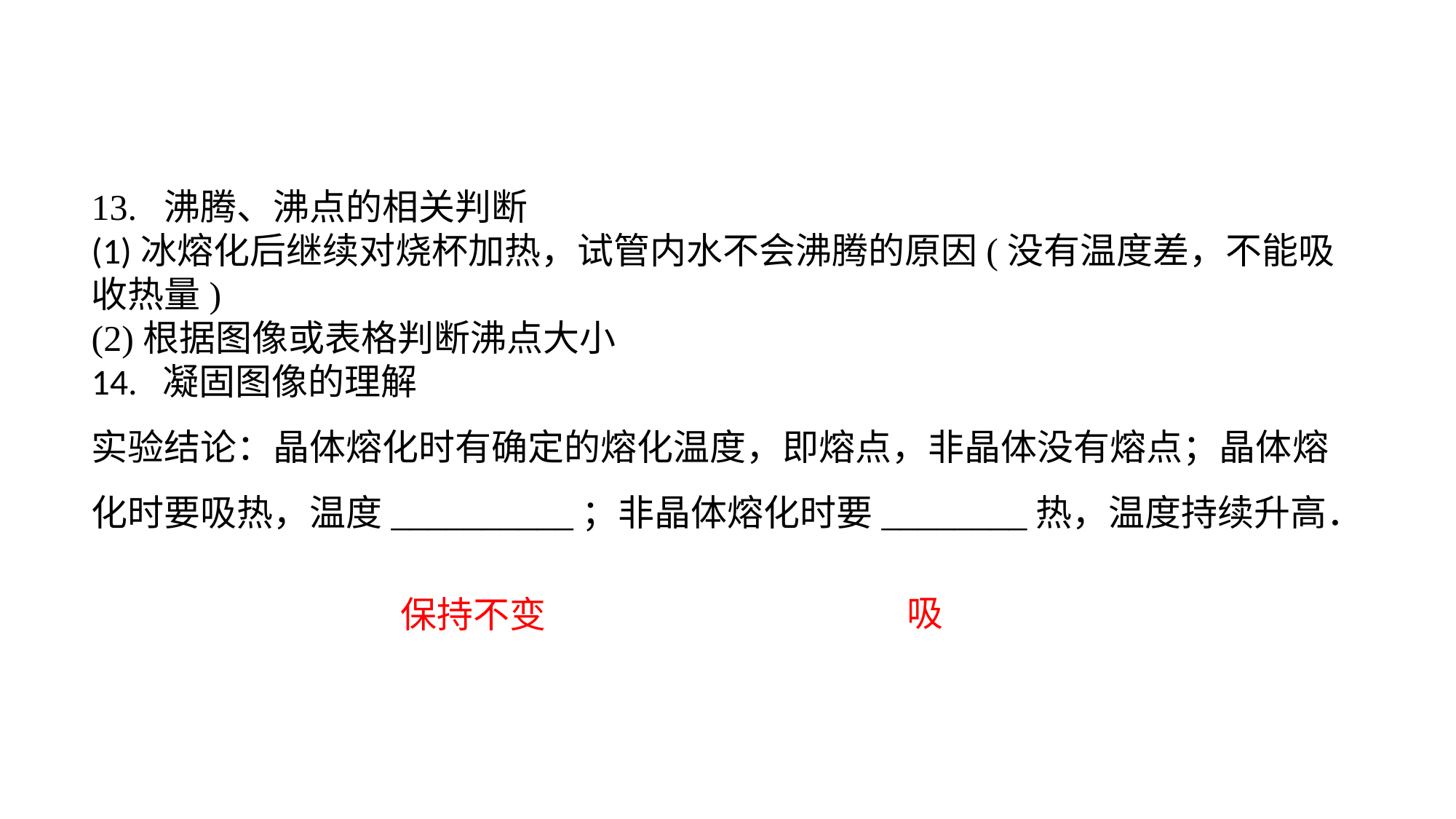

13.  沸腾、沸点的相关判断(1)冰熔化后继续对烧杯加热，试管内水不会沸腾的原因(没有温度差，不能吸收热量)(2)根据图像或表格判断沸点大小14.  凝固图像的理解实验结论：晶体熔化时有确定的熔化温度，即熔点，非晶体没有熔点；晶体熔化时要吸热，温度__________；非晶体熔化时要________热，温度持续升高．
吸
保持不变